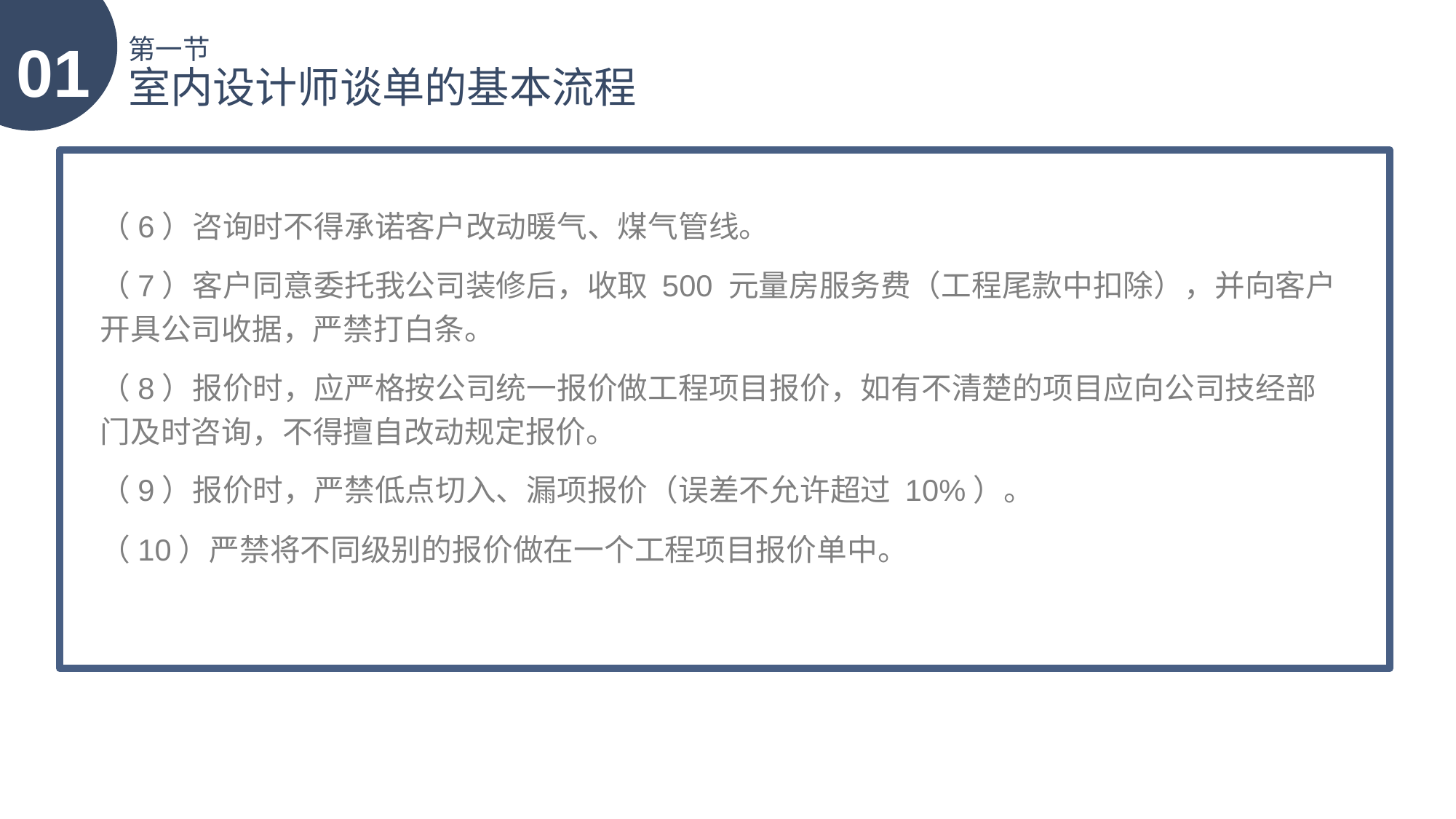

01
第一节
室内设计师谈单的基本流程

（6）咨询时不得承诺客户改动暖气、煤气管线。
（7）客户同意委托我公司装修后，收取 500 元量房服务费（工程尾款中扣除），并向客户开具公司收据，严禁打白条。
（8）报价时，应严格按公司统一报价做工程项目报价，如有不清楚的项目应向公司技经部门及时咨询，不得擅自改动规定报价。
（9）报价时，严禁低点切入、漏项报价（误差不允许超过 10%）。
（10）严禁将不同级别的报价做在一个工程项目报价单中。